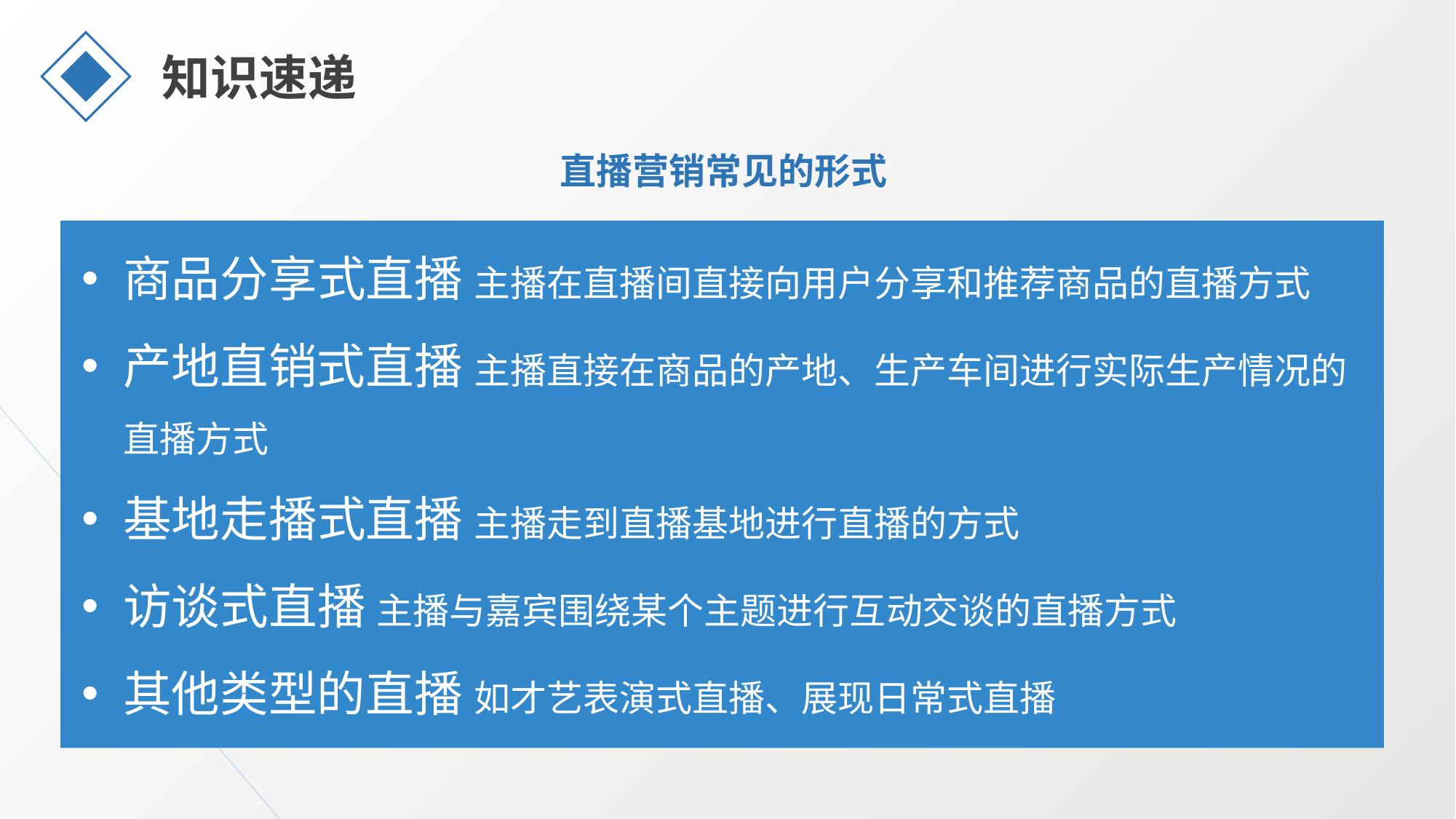

知识速递
直播营销常见的形式
商品分享式直播 主播在直播间直接向用户分享和推荐商品的直播方式
产地直销式直播 主播直接在商品的产地、生产车间进行实际生产情况的直播方式
基地走播式直播 主播走到直播基地进行直播的方式
访谈式直播 主播与嘉宾围绕某个主题进行互动交谈的直播方式
其他类型的直播 如才艺表演式直播、展现日常式直播